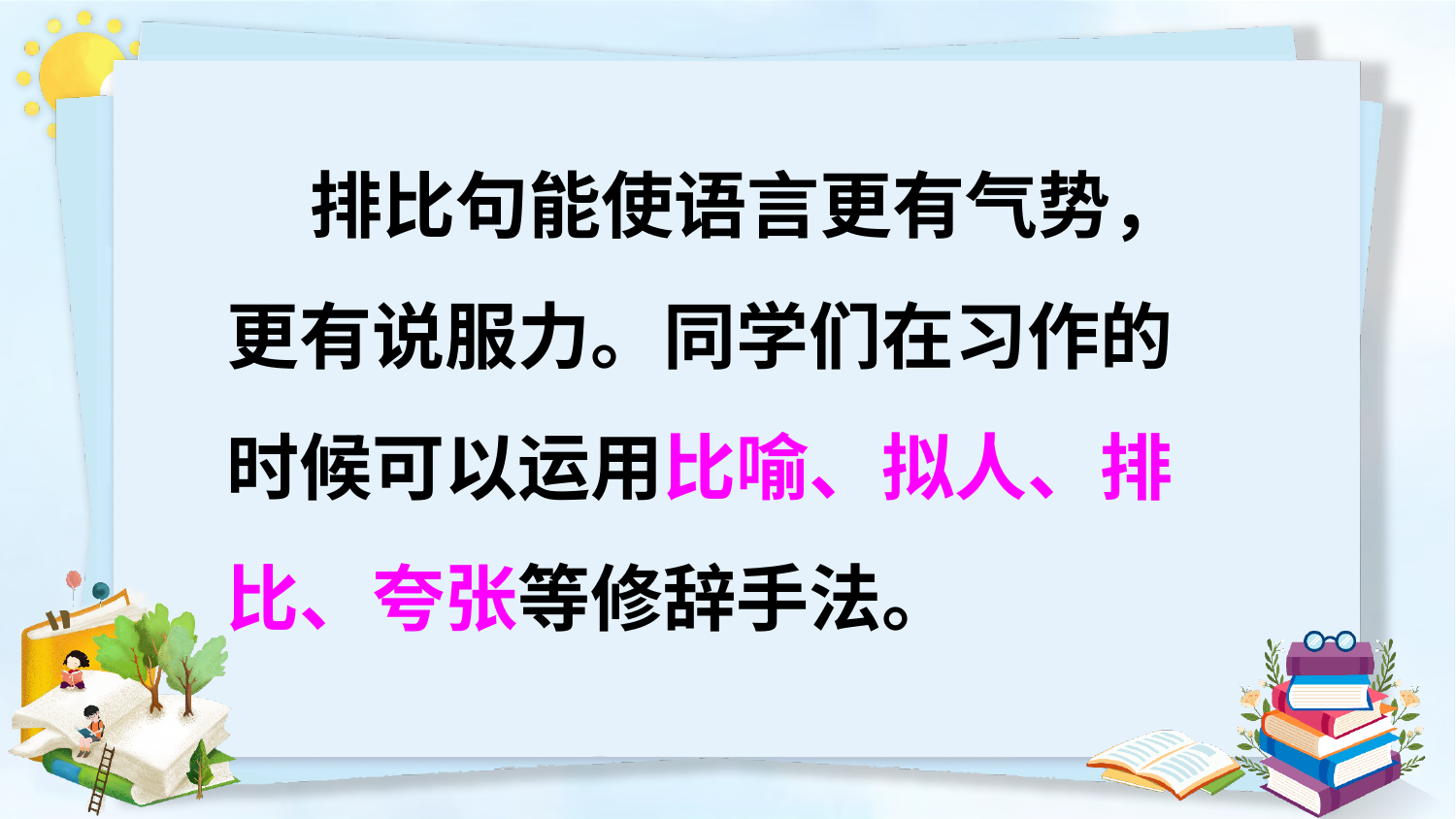

排比句能使语言更有气势，更有说服力。同学们在习作的时候可以运用比喻、拟人、排比、夸张等修辞手法。